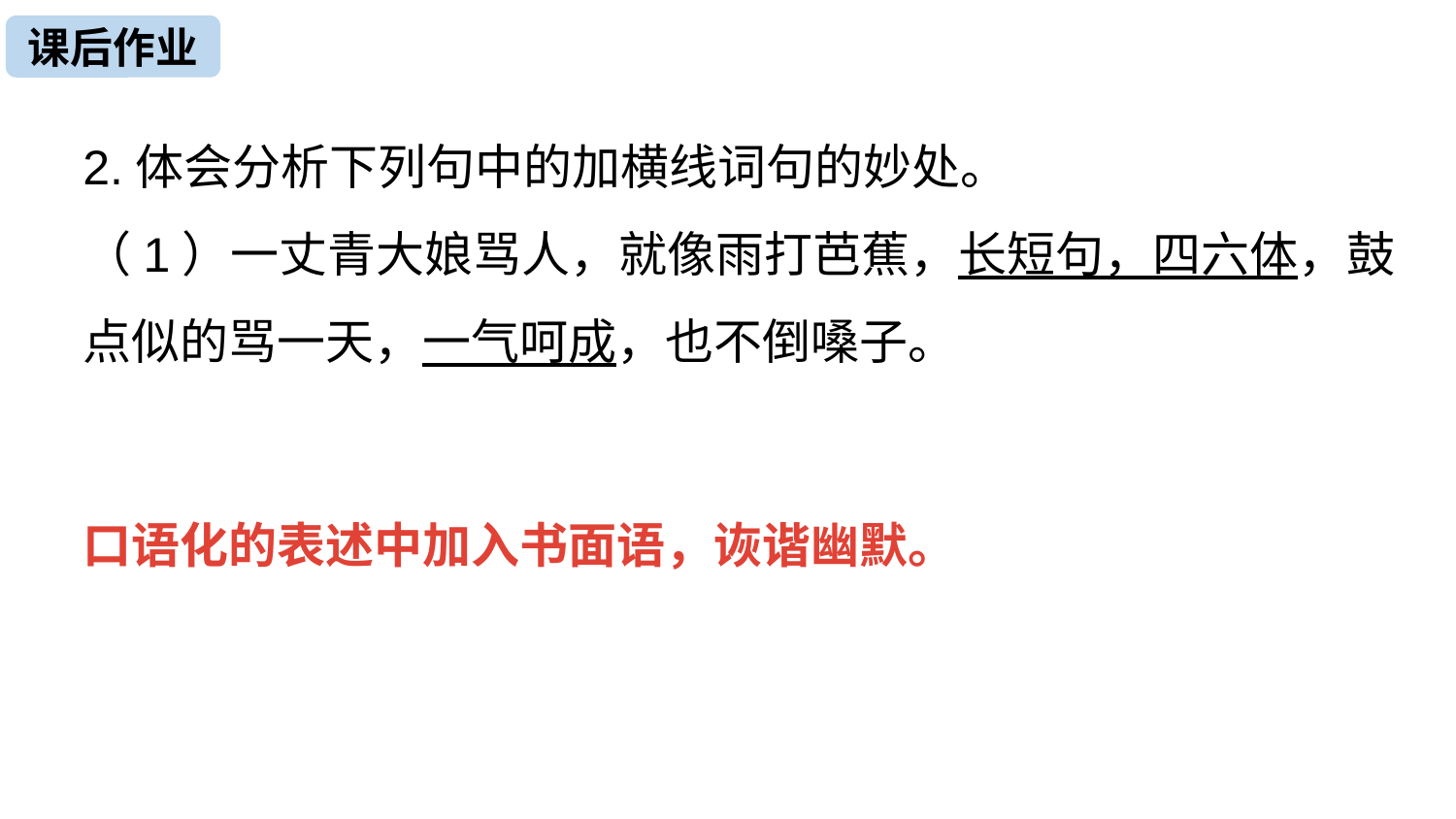

课后作业
2.体会分析下列句中的加横线词句的妙处。
（1）一丈青大娘骂人，就像雨打芭蕉，长短句，四六体，鼓点似的骂一天，一气呵成，也不倒嗓子。
口语化的表述中加入书面语，诙谐幽默。